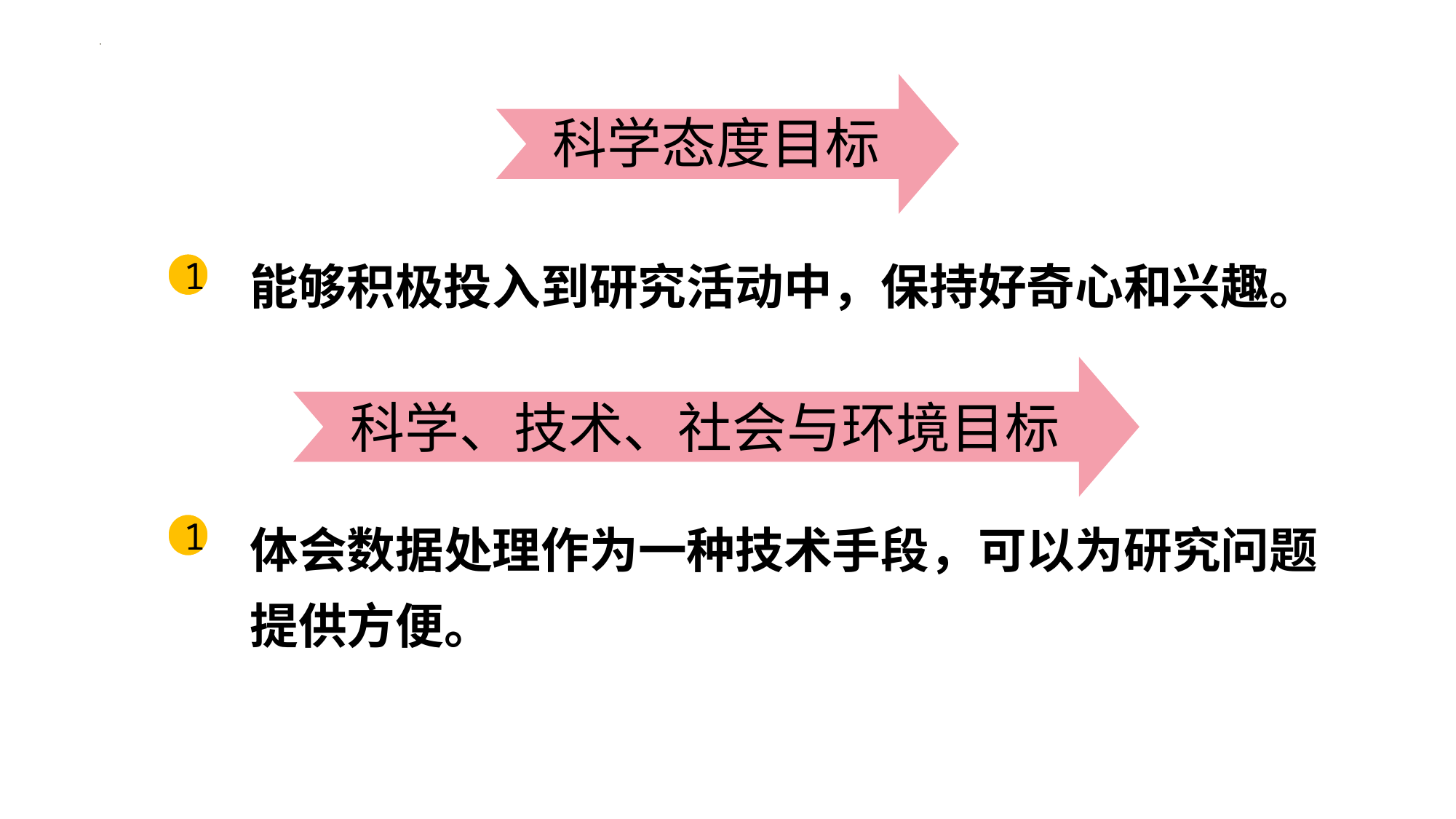

科学态度目标
能够积极投入到研究活动中，保持好奇心和兴趣。
1

科学、技术、社会与环境目标
体会数据处理作为一种技术手段，可以为研究问题提供方便。
1